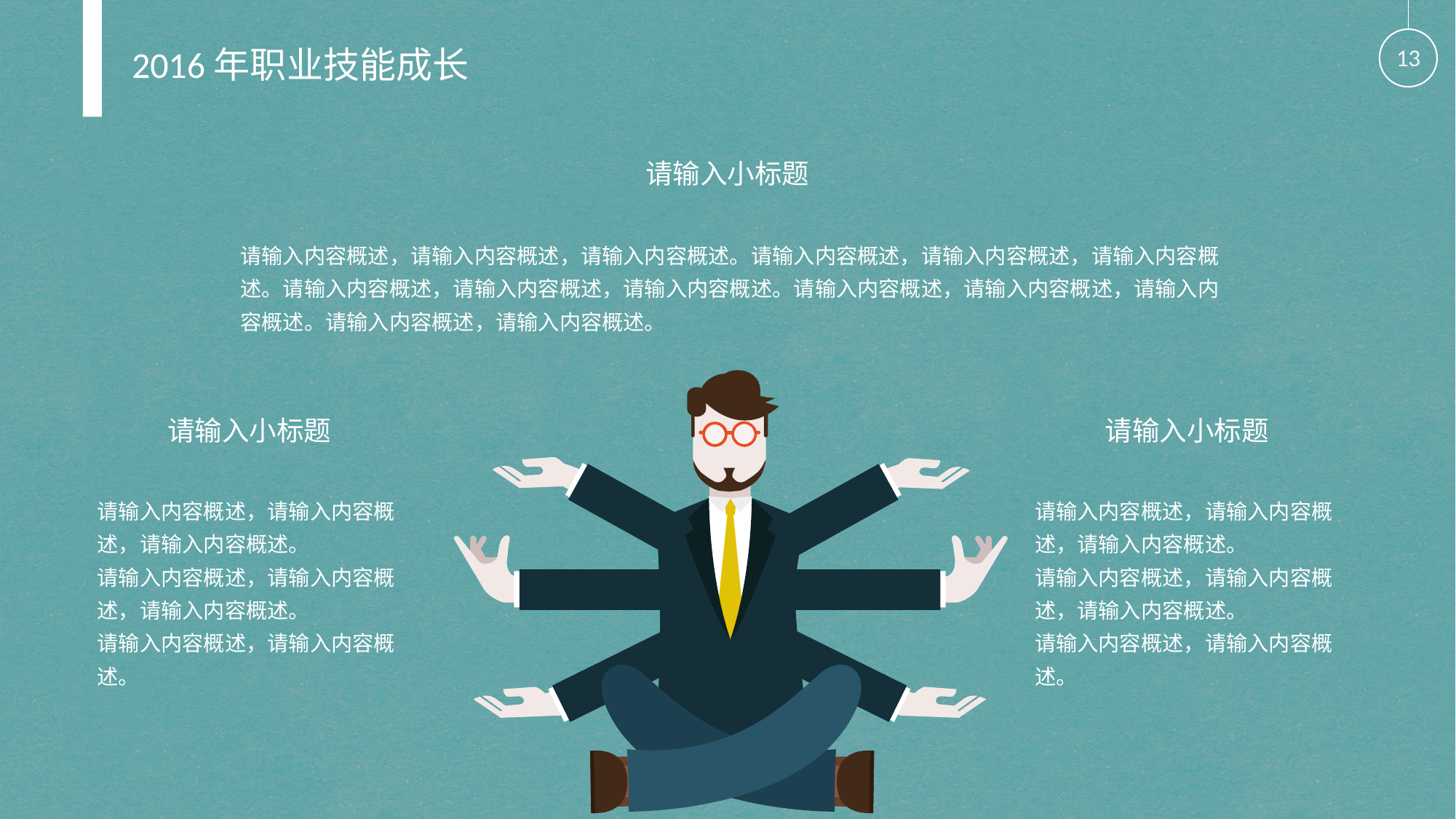

13
2016年职业技能成长
请输入小标题
请输入内容概述，请输入内容概述，请输入内容概述。请输入内容概述，请输入内容概述，请输入内容概述。请输入内容概述，请输入内容概述，请输入内容概述。请输入内容概述，请输入内容概述，请输入内容概述。请输入内容概述，请输入内容概述。

请输入小标题
请输入小标题
请输入内容概述，请输入内容概述，请输入内容概述。
请输入内容概述，请输入内容概述，请输入内容概述。
请输入内容概述，请输入内容概述。
请输入内容概述，请输入内容概述，请输入内容概述。
请输入内容概述，请输入内容概述，请输入内容概述。
请输入内容概述，请输入内容概述。